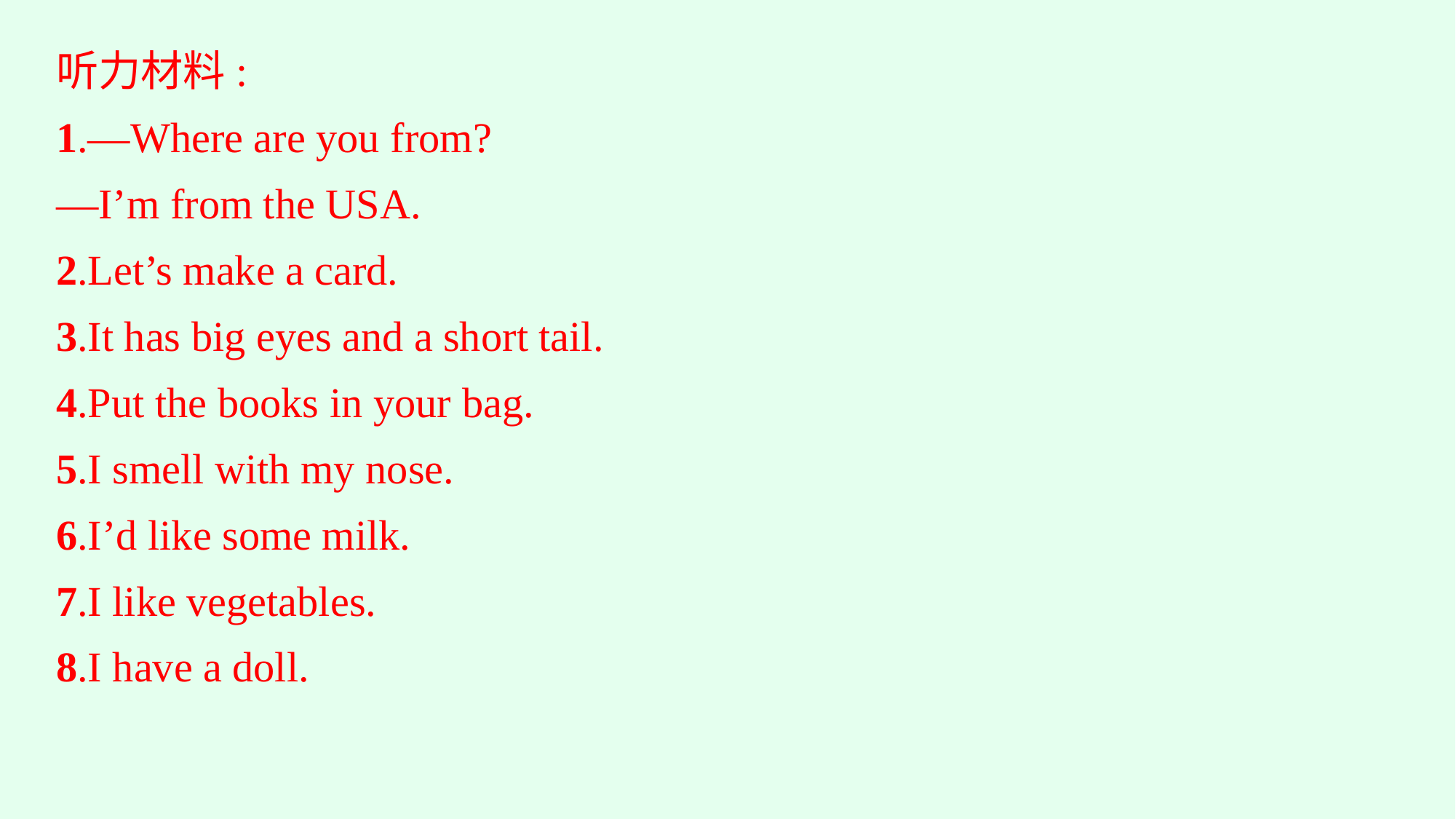

听力材料:
1.—Where are you from?
—I’m from the USA.
2.Let’s make a card.
3.It has big eyes and a short tail.
4.Put the books in your bag.
5.I smell with my nose.
6.I’d like some milk.
7.I like vegetables.
8.I have a doll.